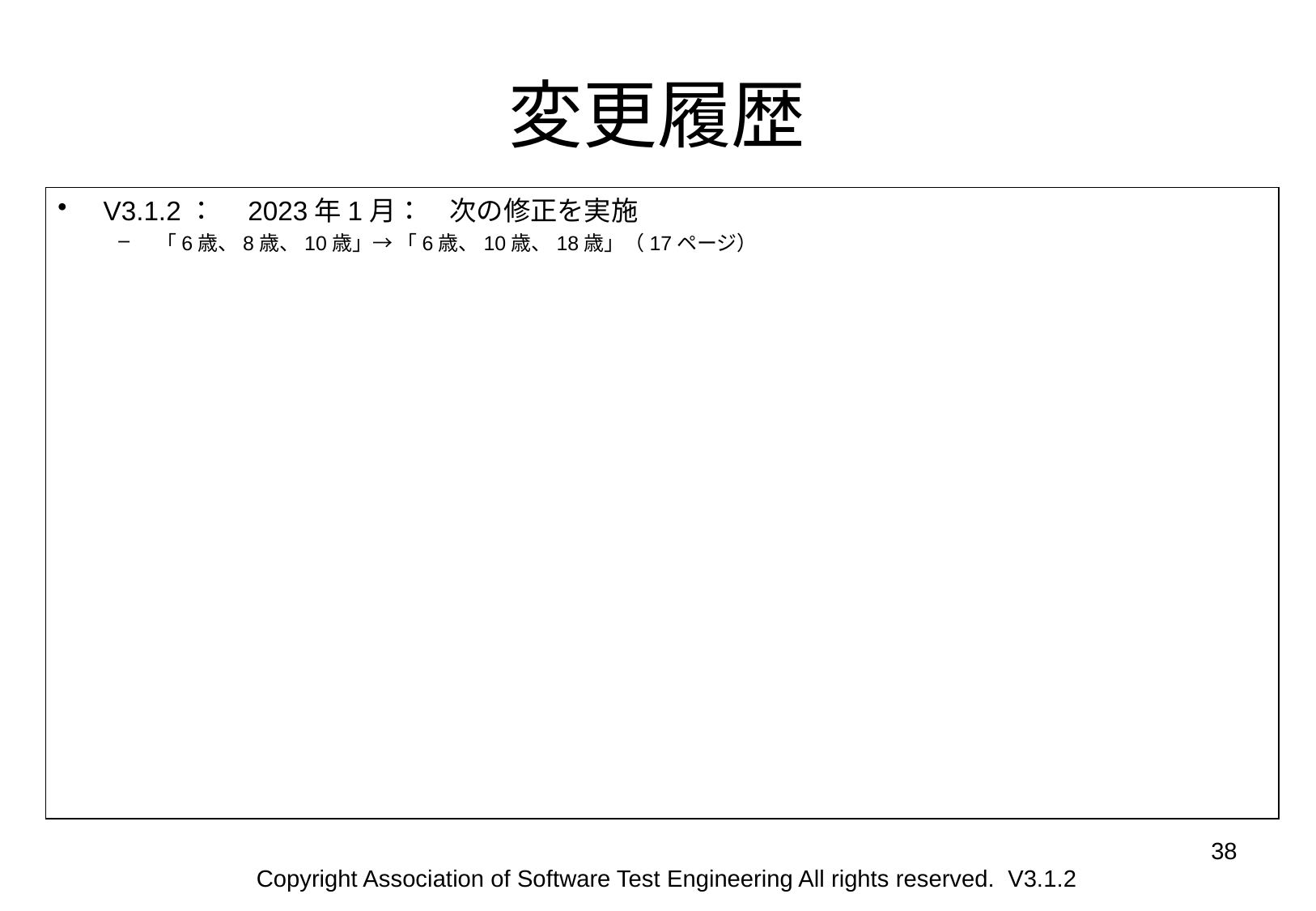

# 変更履歴
V3.1.2：　2023年1月：　次の修正を実施
「6歳、8歳、10歳」→ 「6歳、10歳、18歳」（17ページ）
38
Copyright Association of Software Test Engineering All rights reserved.  V3.1.2